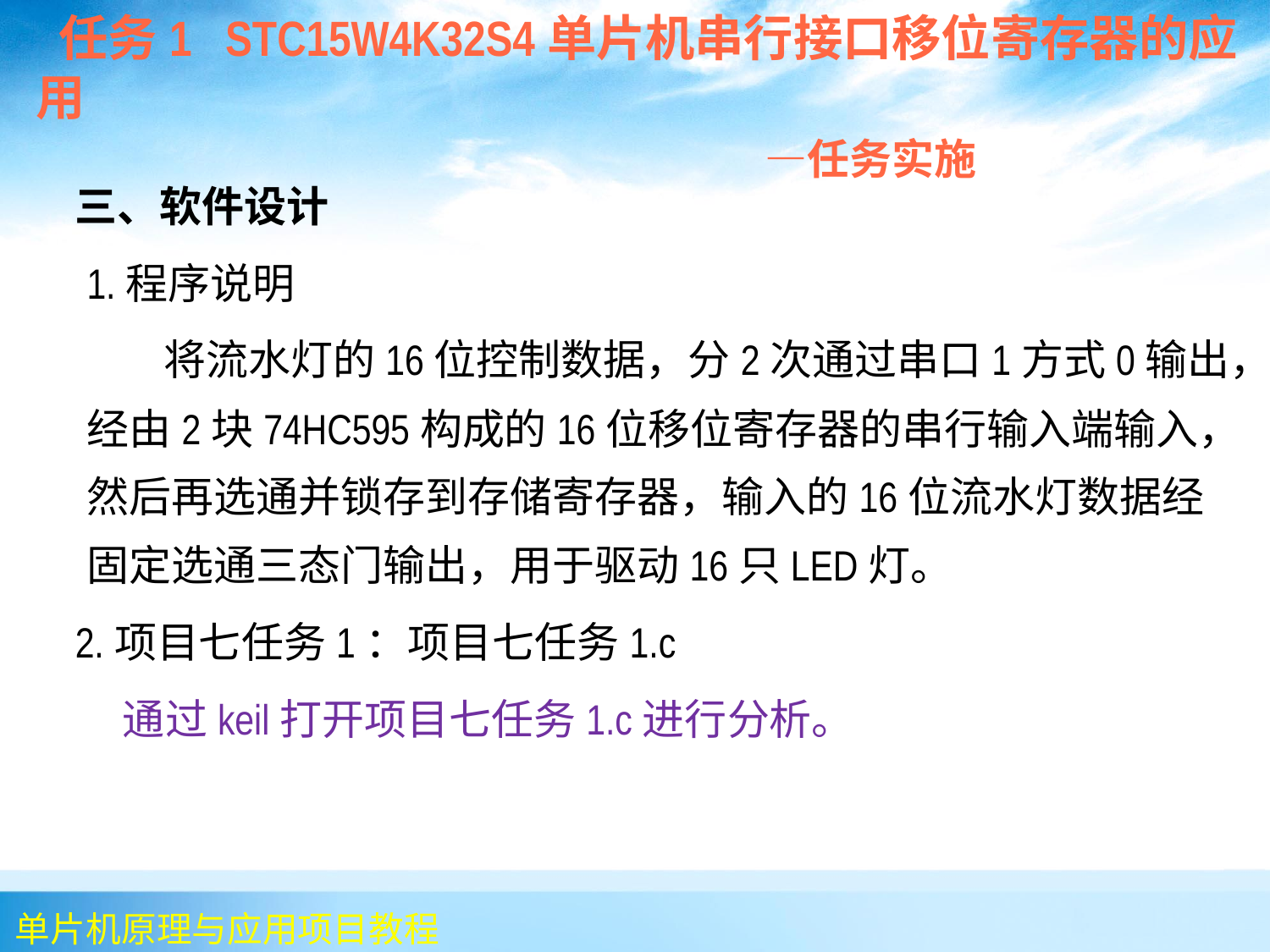

任务1   STC15W4K32S4单片机串行接口移位寄存器的应用
                                                                 —任务实施
  三、软件设计
	1.程序说明
	       将流水灯的16位控制数据，分2次通过串口1方式0输出，经由2块74HC595构成的16位移位寄存器的串行输入端输入，然后再选通并锁存到存储寄存器，输入的16位流水灯数据经固定选通三态门输出，用于驱动16只LED灯。
   2.项目七任务1：项目七任务1.c
       通过keil打开项目七任务1.c进行分析。